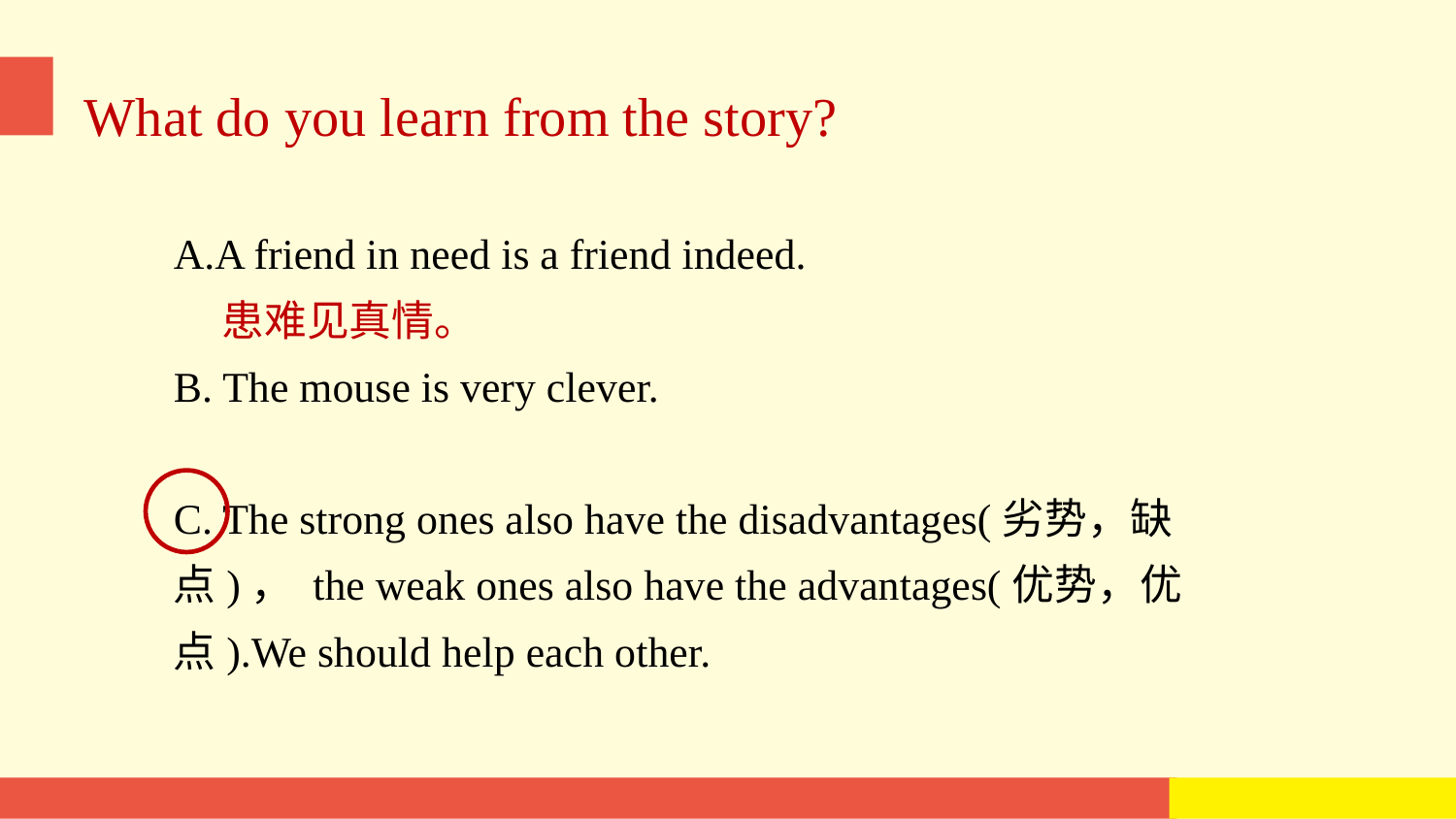

What do you learn from the story?
A friend in need is a friend indeed.
    患难见真情。
B. The mouse is very clever.

C. The strong ones also have the disadvantages(劣势，缺点)， the weak ones also have the advantages(优势，优点).We should help each other.